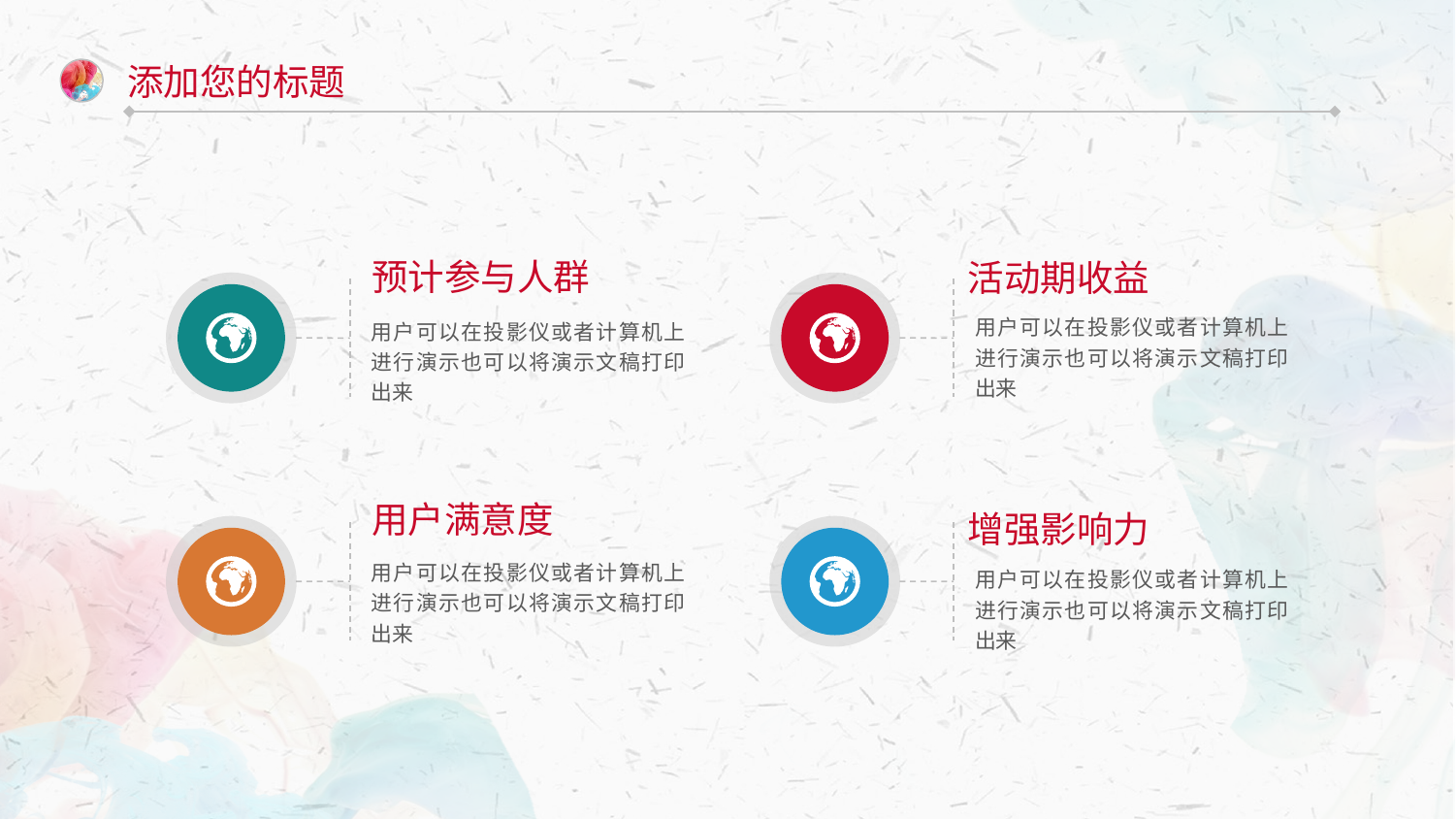

添加您的标题
预计参与人群
活动期收益

用户可以在投影仪或者计算机上进行演示也可以将演示文稿打印出来

用户可以在投影仪或者计算机上进行演示也可以将演示文稿打印出来
用户满意度
增强影响力

用户可以在投影仪或者计算机上进行演示也可以将演示文稿打印出来

用户可以在投影仪或者计算机上进行演示也可以将演示文稿打印出来